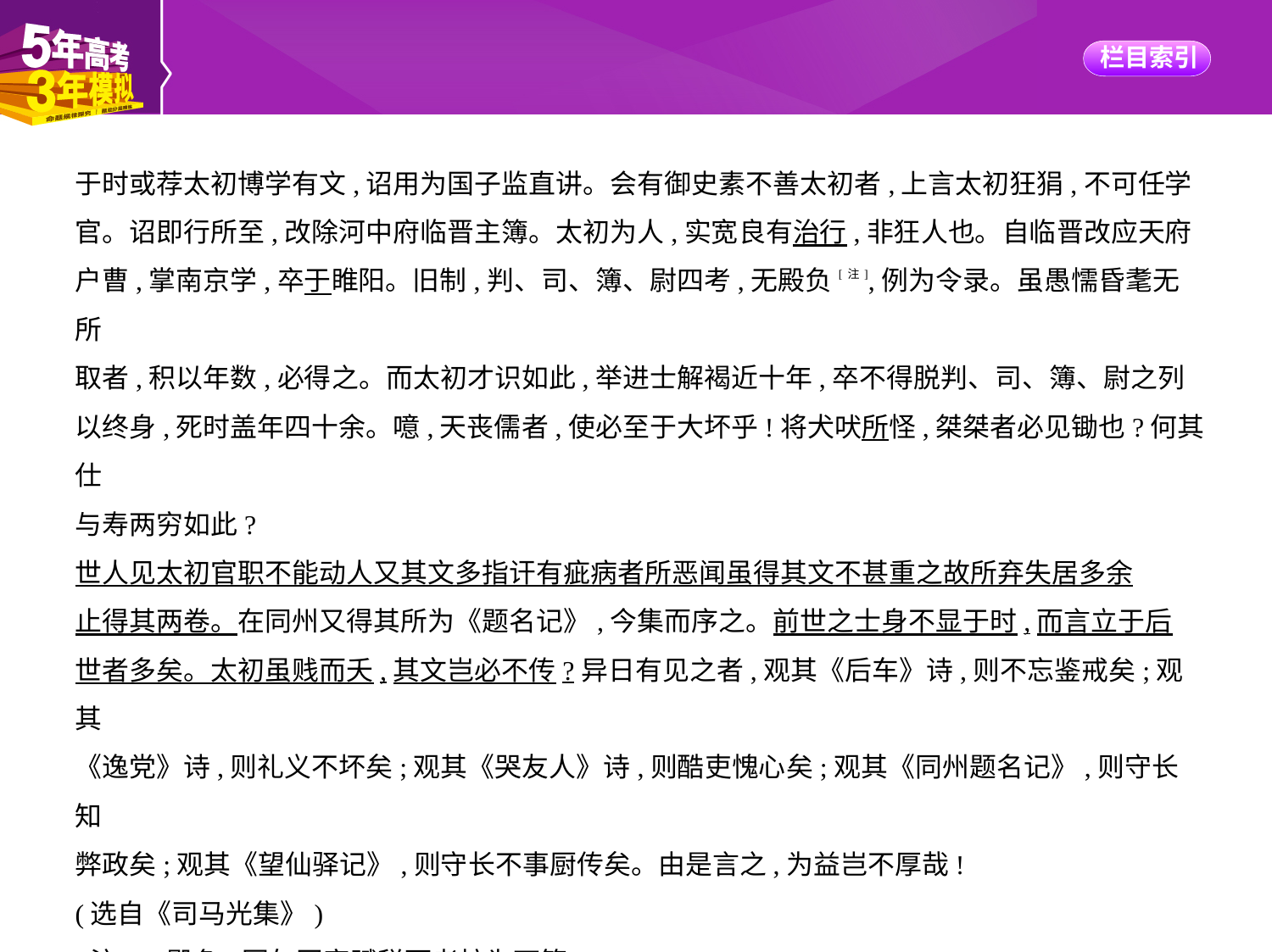

于时或荐太初博学有文,诏用为国子监直讲。会有御史素不善太初者,上言太初狂狷,不可任学
官。诏即行所至,改除河中府临晋主簿。太初为人,实宽良有治行,非狂人也。自临晋改应天府
户曹,掌南京学,卒于睢阳。旧制,判、司、簿、尉四考,无殿负[注],例为令录。虽愚懦昏耄无所
取者,积以年数,必得之。而太初才识如此,举进士解褐近十年,卒不得脱判、司、簿、尉之列
以终身,死时盖年四十余。噫,天丧儒者,使必至于大坏乎!将犬吠所怪,桀桀者必见锄也?何其仕
与寿两穷如此?
世人见太初官职不能动人又其文多指讦有疵病者所恶闻虽得其文不甚重之故所弃失居多余
止得其两卷。在同州又得其所为《题名记》,今集而序之。前世之士身不显于时,而言立于后
世者多矣。太初虽贱而夭,其文岂必不传?异日有见之者,观其《后车》诗,则不忘鉴戒矣;观其
《逸党》诗,则礼义不坏矣;观其《哭友人》诗,则酷吏愧心矣;观其《同州题名记》,则守长知
弊政矣;观其《望仙驿记》,则守长不事厨传矣。由是言之,为益岂不厚哉!
(选自《司马光集》)
[注]    殿负:因欠国家赋税而考核为下等。